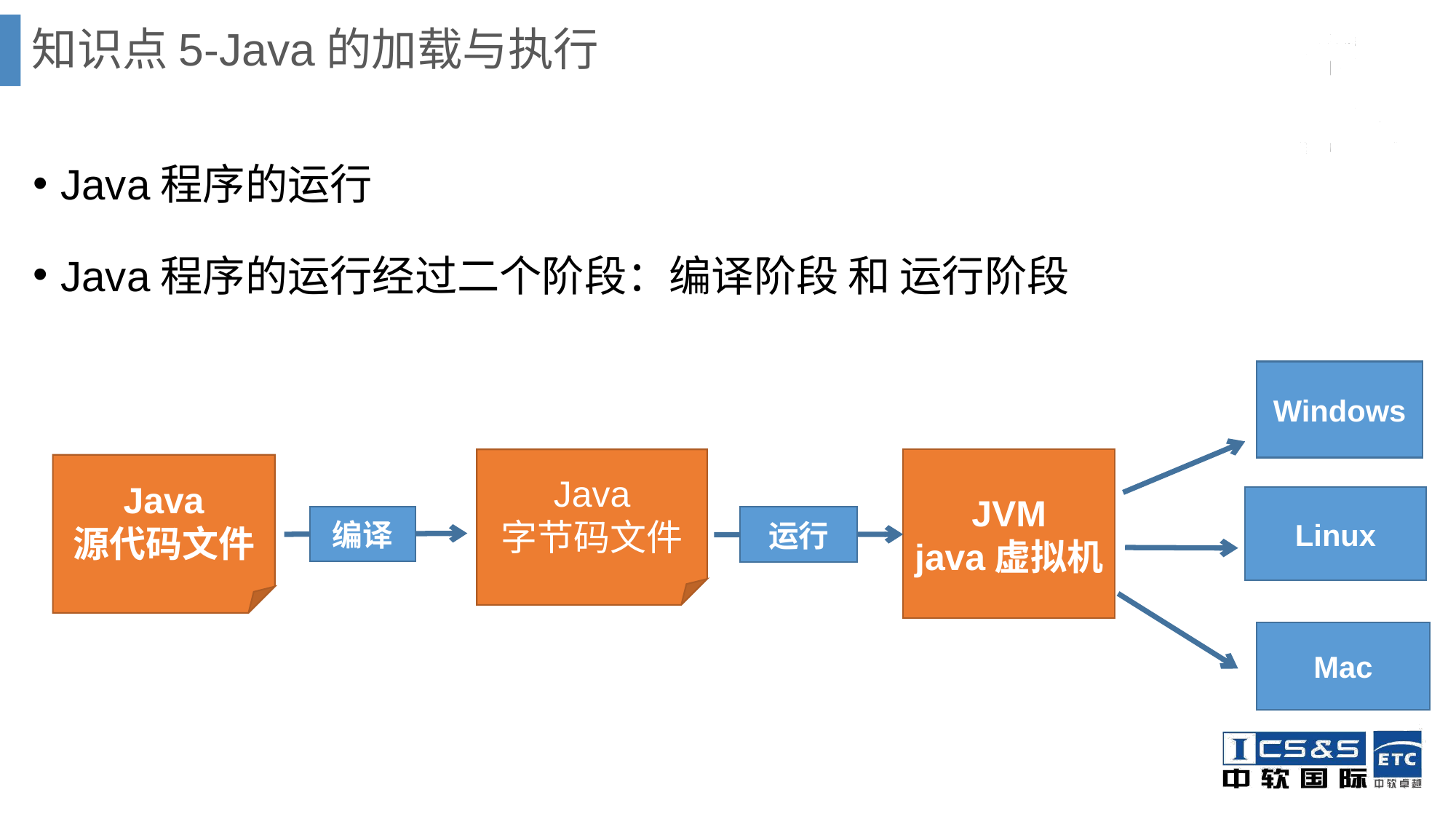

# 知识点5-Java的加载与执行
Java程序的运行
Java程序的运行经过二个阶段：编译阶段 和 运行阶段

Windows
Java
字节码文件
JVM
java虚拟机
Java
源代码文件
Linux
编译
运行
Mac